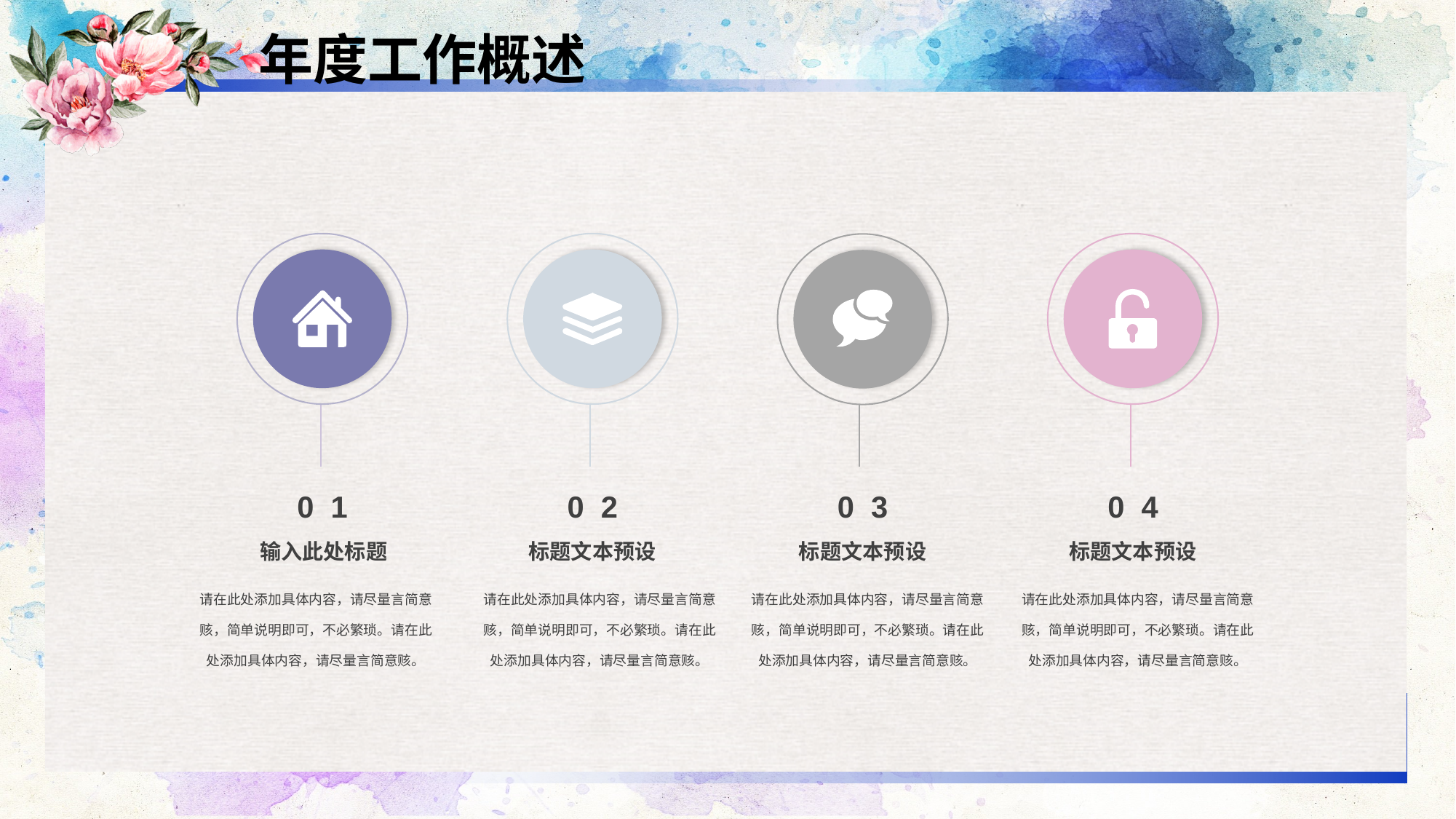

年度工作概述

0  1
0  2
0  3
0  4
输入此处标题
请在此处添加具体内容，请尽量言简意赅，简单说明即可，不必繁琐。请在此处添加具体内容，请尽量言简意赅。
标题文本预设
请在此处添加具体内容，请尽量言简意赅，简单说明即可，不必繁琐。请在此处添加具体内容，请尽量言简意赅。
标题文本预设
请在此处添加具体内容，请尽量言简意赅，简单说明即可，不必繁琐。请在此处添加具体内容，请尽量言简意赅。
标题文本预设
请在此处添加具体内容，请尽量言简意赅，简单说明即可，不必繁琐。请在此处添加具体内容，请尽量言简意赅。